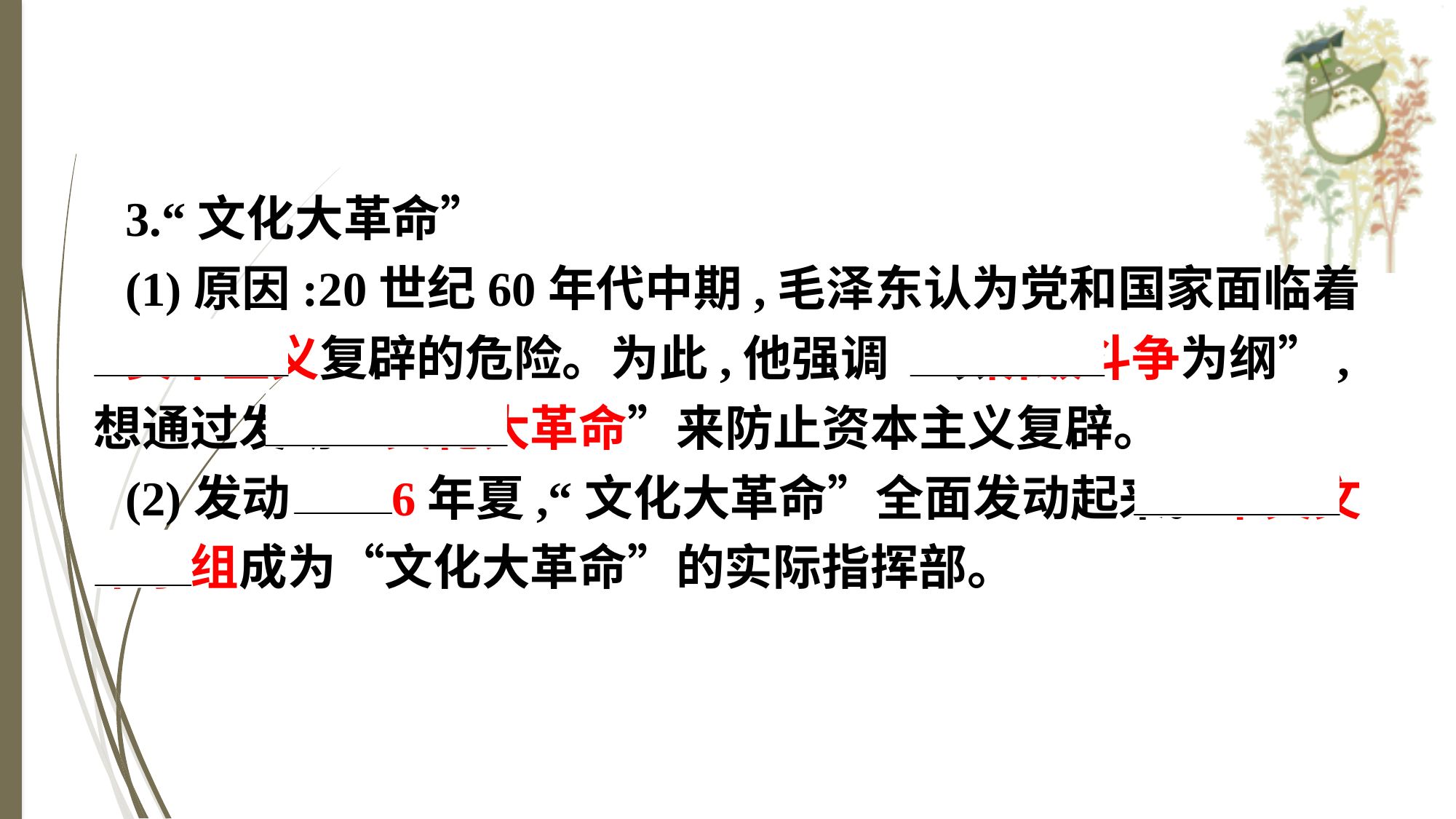

3.“文化大革命”
(1)原因:20世纪60年代中期,毛泽东认为党和国家面临着
资本主义复辟的危险。为此,他强调“以阶级斗争为纲”,想通过发动“文化大革命”来防止资本主义复辟。
(2)发动:1966年夏,“文化大革命”全面发动起来。中央文革小组成为“文化大革命”的实际指挥部。